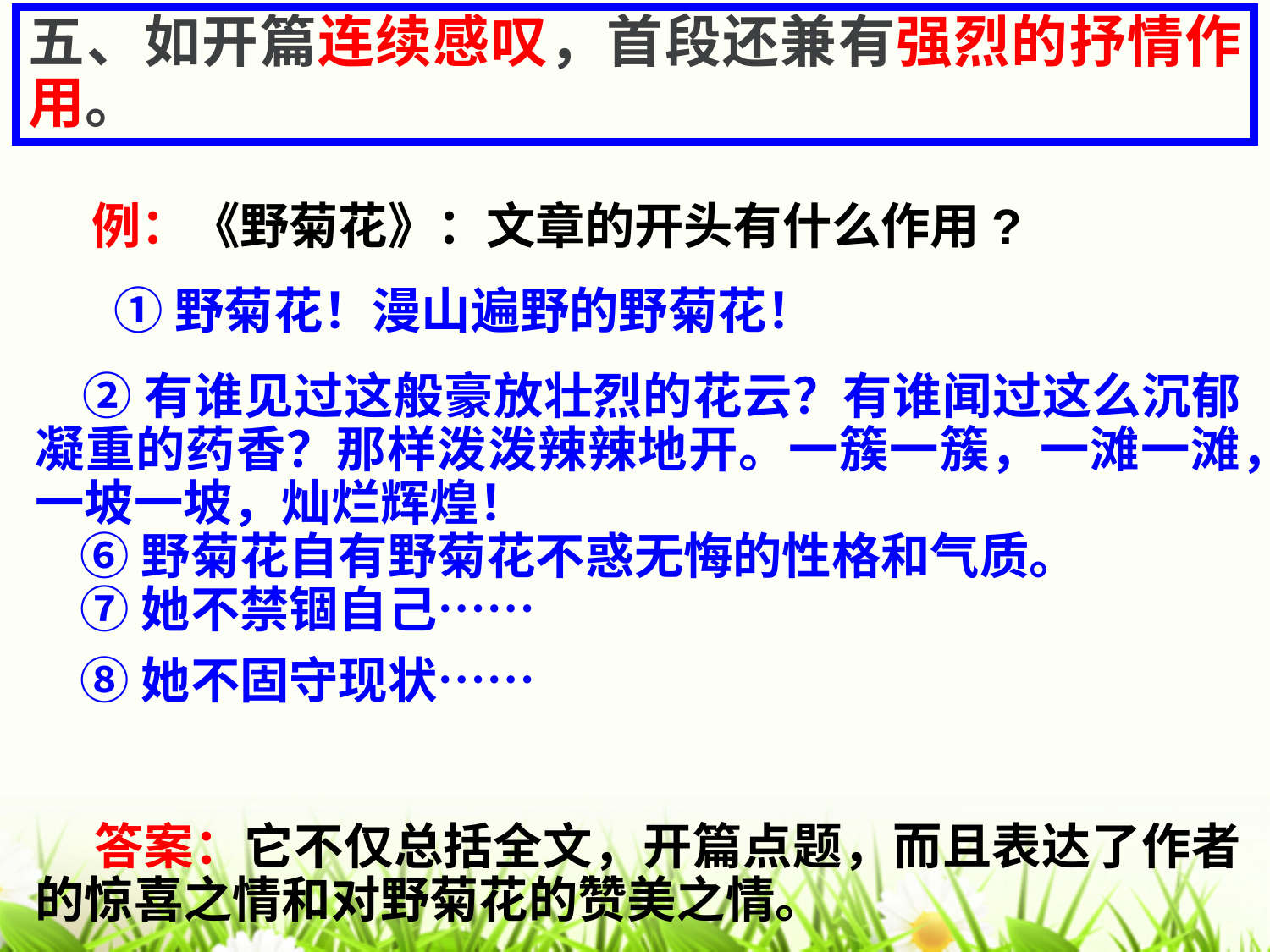

五、如开篇连续感叹，首段还兼有强烈的抒情作用。
# 例：《野菊花》：文章的开头有什么作用?
       ①野菊花！漫山遍野的野菊花！
    ②有谁见过这般豪放壮烈的花云？有谁闻过这么沉郁凝重的药香？那样泼泼辣辣地开。一簇一簇，一滩一滩，一坡一坡，灿烂辉煌！
    ⑥野菊花自有野菊花不惑无悔的性格和气质。
    ⑦她不禁锢自己……
    ⑧她不固守现状……

    答案：它不仅总括全文，开篇点题，而且表达了作者的惊喜之情和对野菊花的赞美之情。